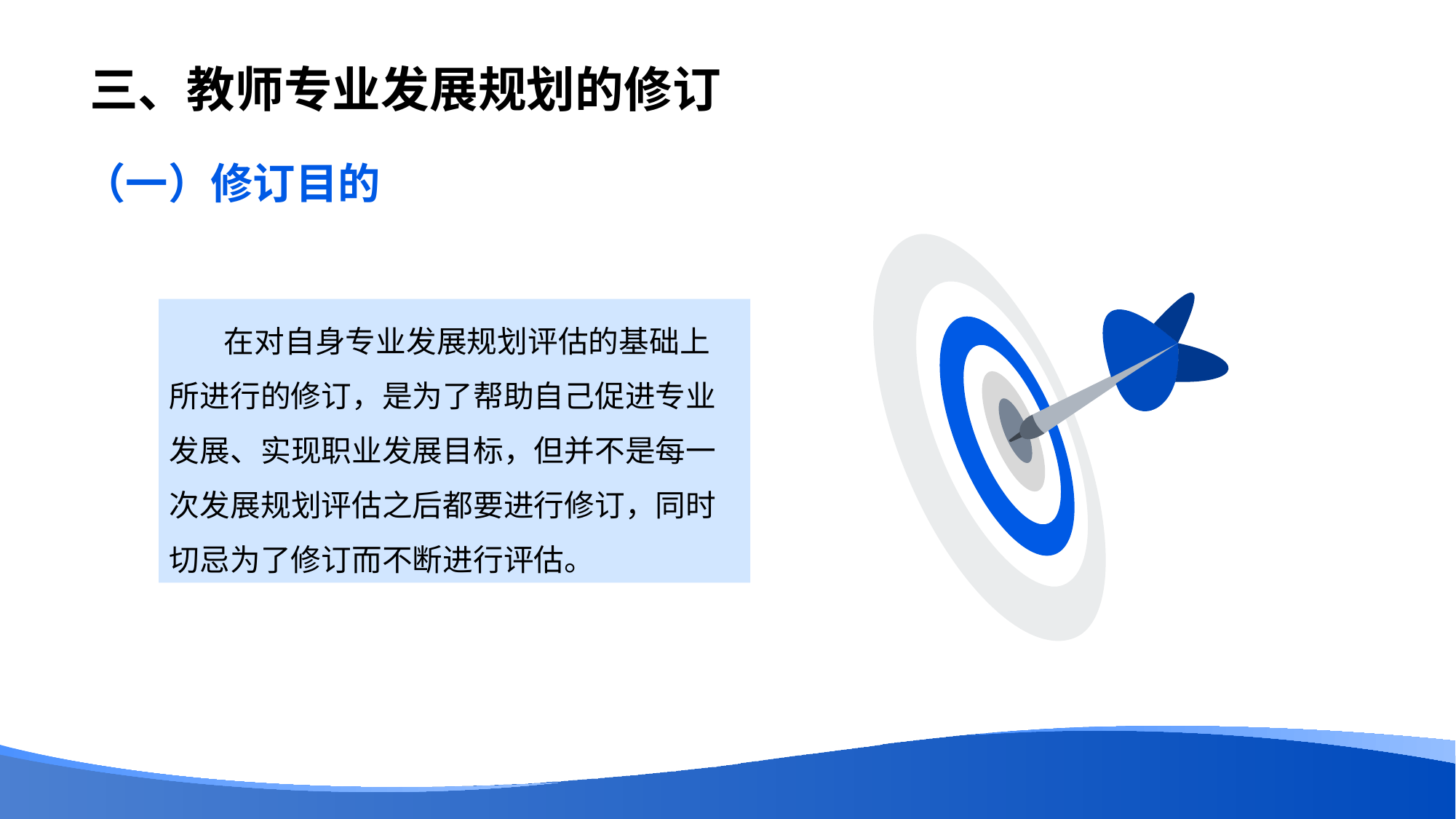

# 三、教师专业发展规划的修订
（一）修订目的

在对自身专业发展规划评估的基础上所进行的修订，是为了帮助自己促进专业发展、实现职业发展目标，但并不是每一次发展规划评估之后都要进行修订，同时切忌为了修订而不断进行评估。